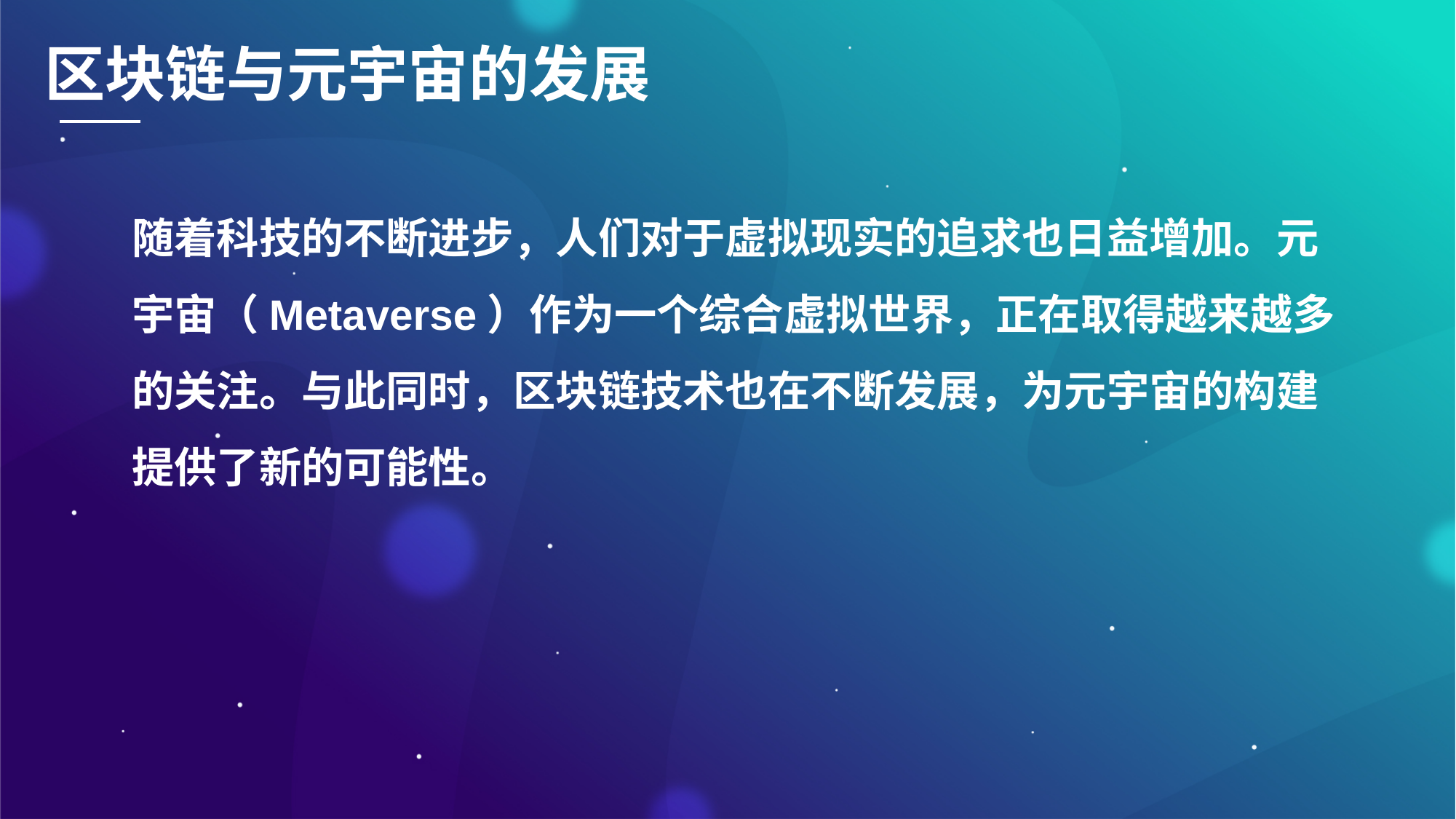

区块链与元宇宙的发展
随着科技的不断进步，人们对于虚拟现实的追求也日益增加。元宇宙（Metaverse）作为一个综合虚拟世界，正在取得越来越多的关注。与此同时，区块链技术也在不断发展，为元宇宙的构建提供了新的可能性。